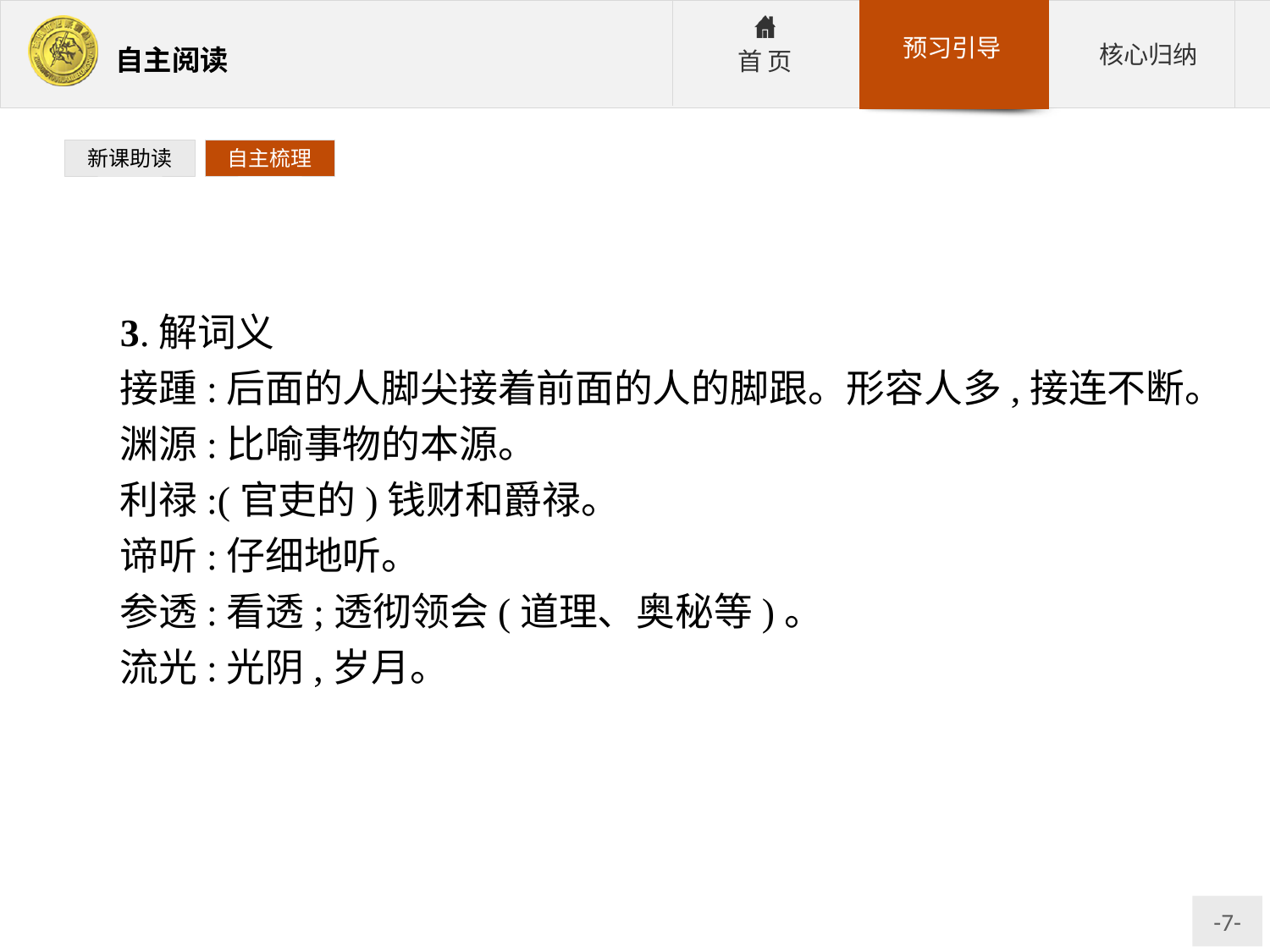

新课助读
自主梳理
3.解词义
接踵:后面的人脚尖接着前面的人的脚跟。形容人多,接连不断。
渊源:比喻事物的本源。
利禄:(官吏的)钱财和爵禄。
谛听:仔细地听。
参透:看透;透彻领会(道理、奥秘等)。
流光:光阴,岁月。